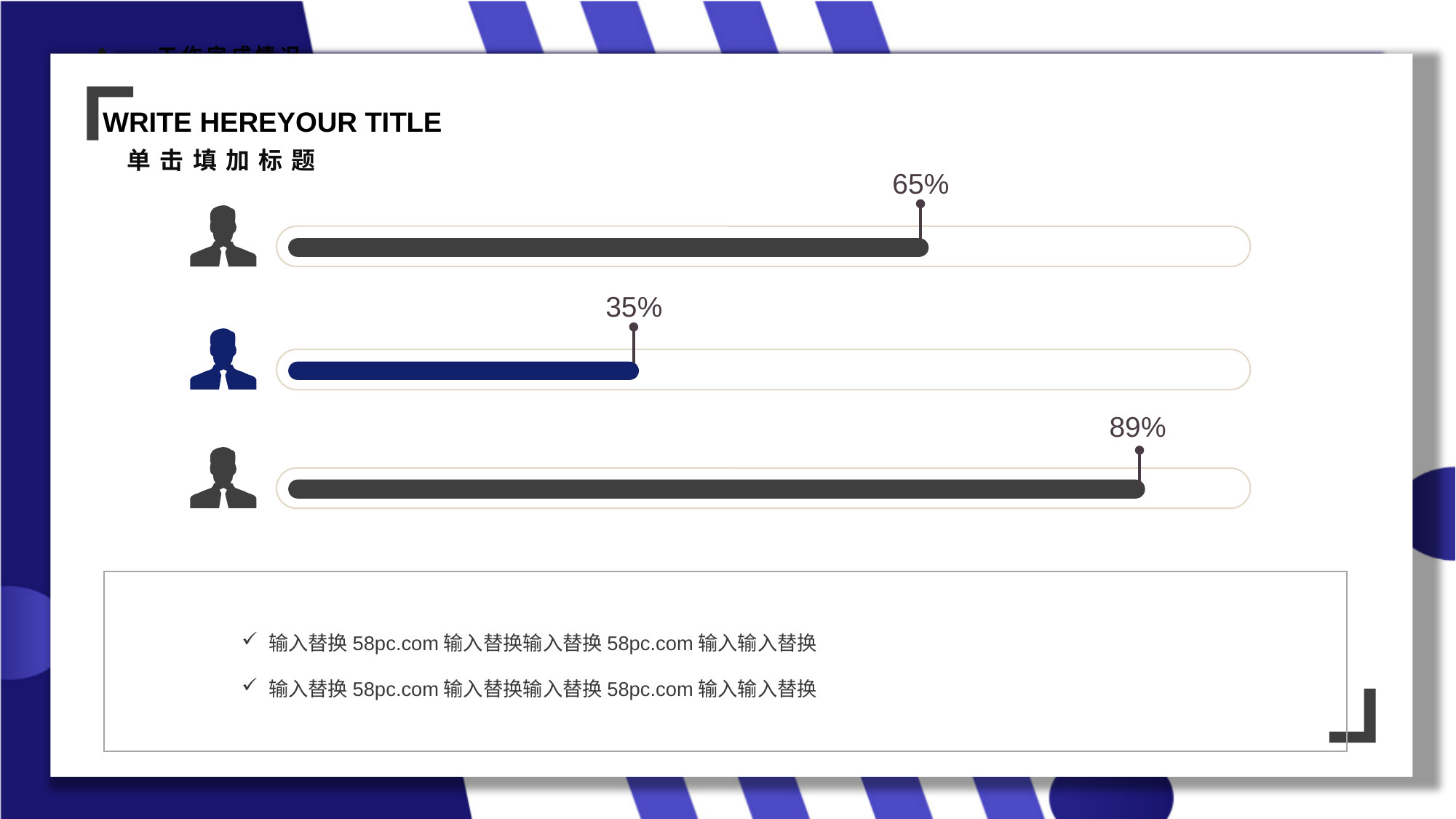

65%

35%

89%

输入替换58pc.com输入替换输入替换58pc.com输入输入替换
输入替换58pc.com输入替换输入替换58pc.com输入输入替换